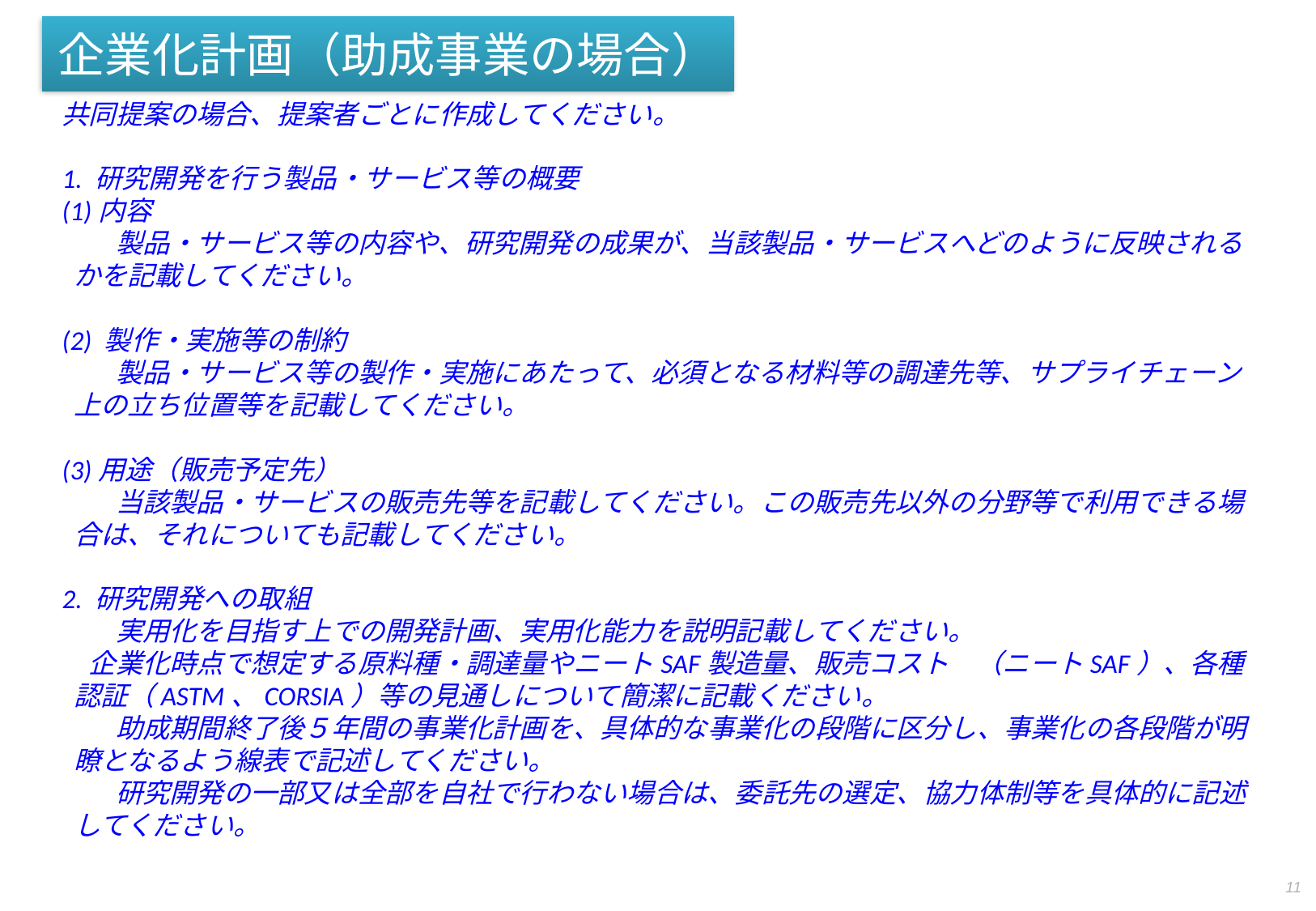

# 企業化計画（助成事業の場合）
共同提案の場合、提案者ごとに作成してください。

1. 研究開発を行う製品・サービス等の概要
(1)内容
　　製品・サービス等の内容や、研究開発の成果が、当該製品・サービスへどのように反映されるかを記載してください。

(2) 製作・実施等の制約
　　製品・サービス等の製作・実施にあたって、必須となる材料等の調達先等、サプライチェーン上の立ち位置等を記載してください。

(3)用途（販売予定先）
　　当該製品・サービスの販売先等を記載してください。この販売先以外の分野等で利用できる場合は、それについても記載してください。

2. 研究開発への取組
　　実用化を目指す上での開発計画、実用化能力を説明記載してください。
　企業化時点で想定する原料種・調達量やニートSAF製造量、販売コスト　（ニートSAF）、各種認証（ASTM、CORSIA）等の見通しについて簡潔に記載ください。
　　助成期間終了後５年間の事業化計画を、具体的な事業化の段階に区分し、事業化の各段階が明瞭となるよう線表で記述してください。
　　研究開発の一部又は全部を自社で行わない場合は、委託先の選定、協力体制等を具体的に記述してください。
11